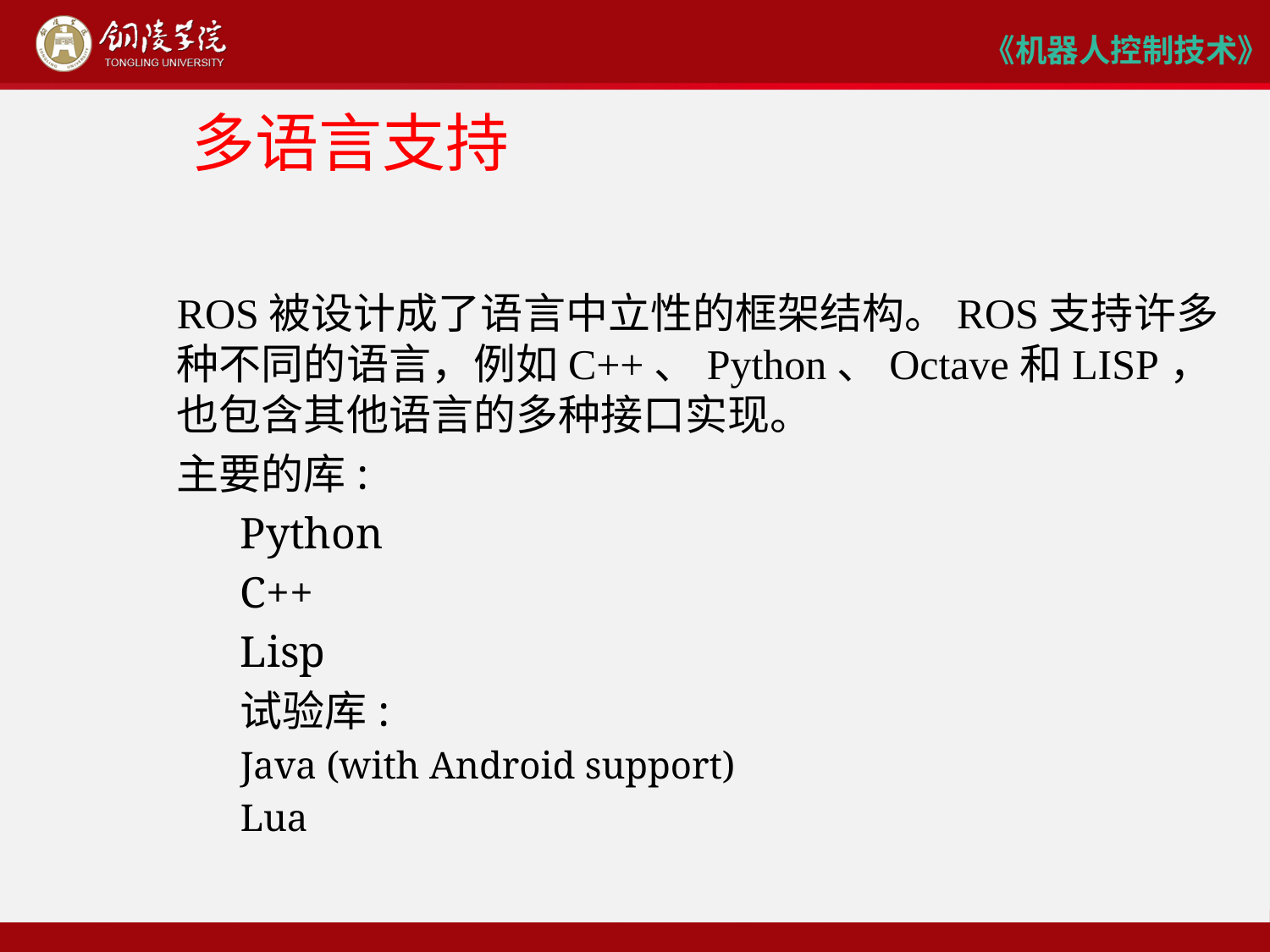

# 多语言支持
ROS被设计成了语言中立性的框架结构。ROS支持许多种不同的语言，例如C++、Python、Octave和LISP，也包含其他语言的多种接口实现。
主要的库:
Python
C++
Lisp
试验库:
Java (with Android support)
Lua